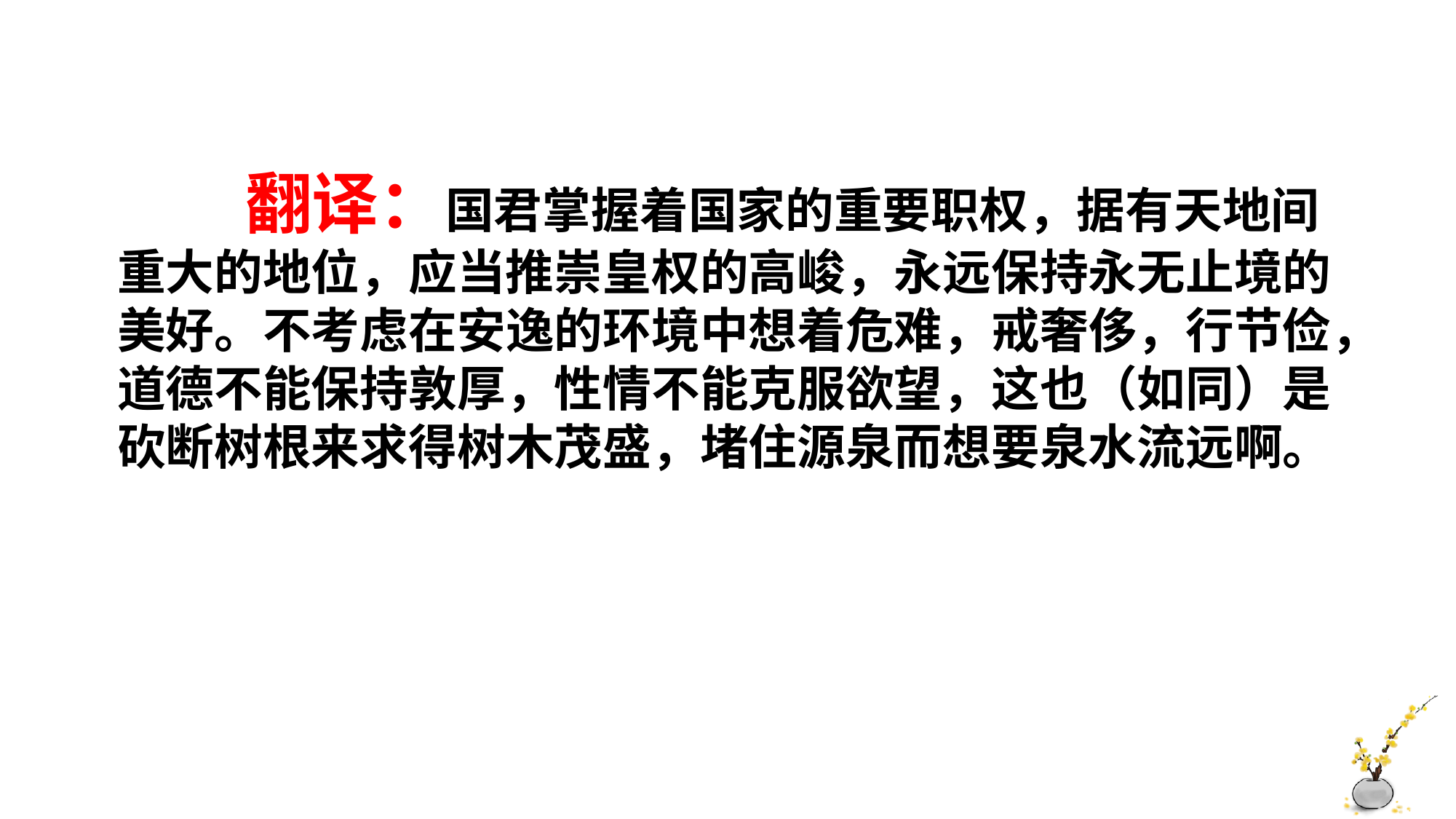

翻译：国君掌握着国家的重要职权，据有天地间重大的地位，应当推崇皇权的高峻，永远保持永无止境的美好。不考虑在安逸的环境中想着危难，戒奢侈，行节俭，道德不能保持敦厚，性情不能克服欲望，这也（如同）是砍断树根来求得树木茂盛，堵住源泉而想要泉水流远啊。